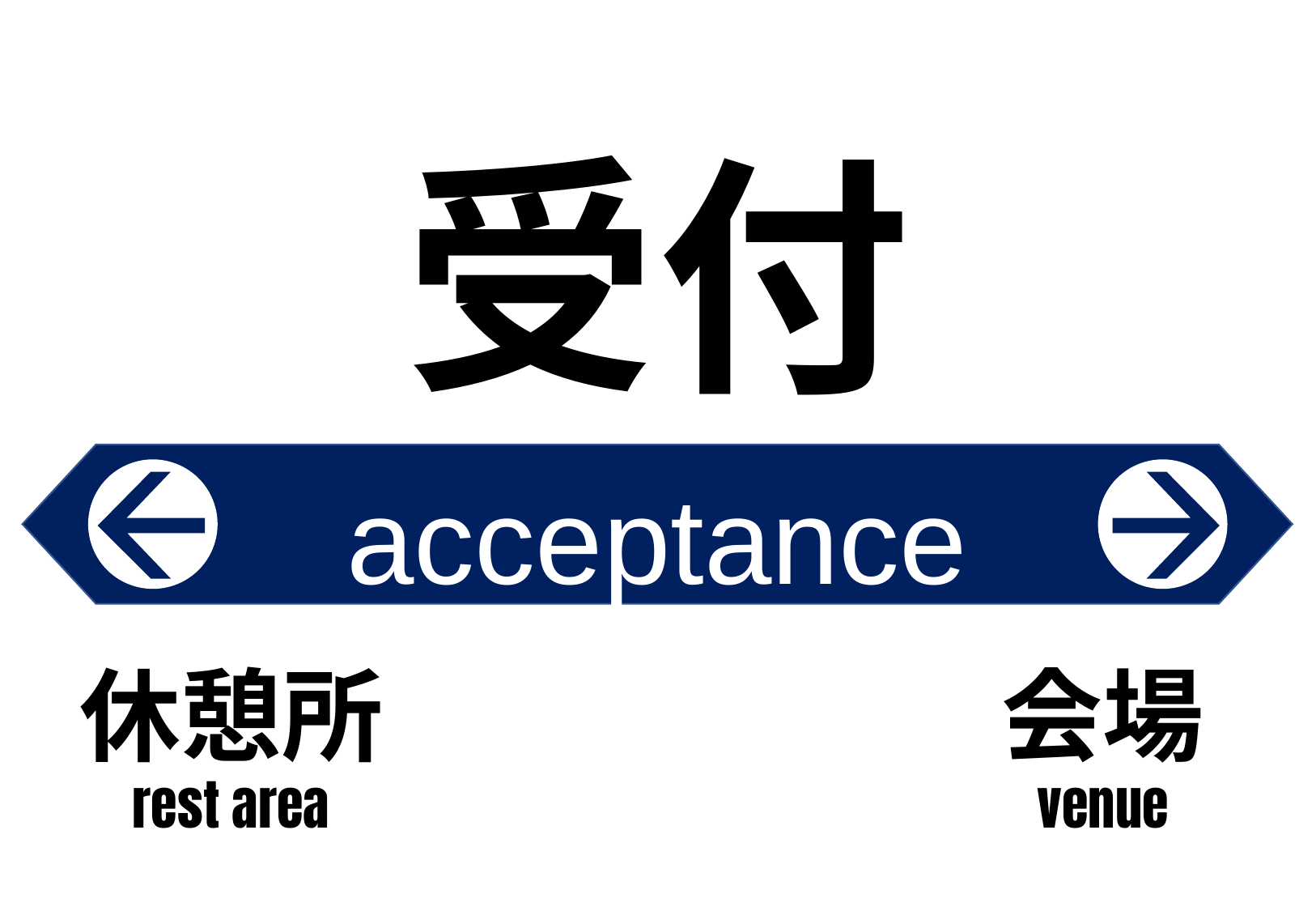

受付

acceptance

休憩所
会場
rest area
venue